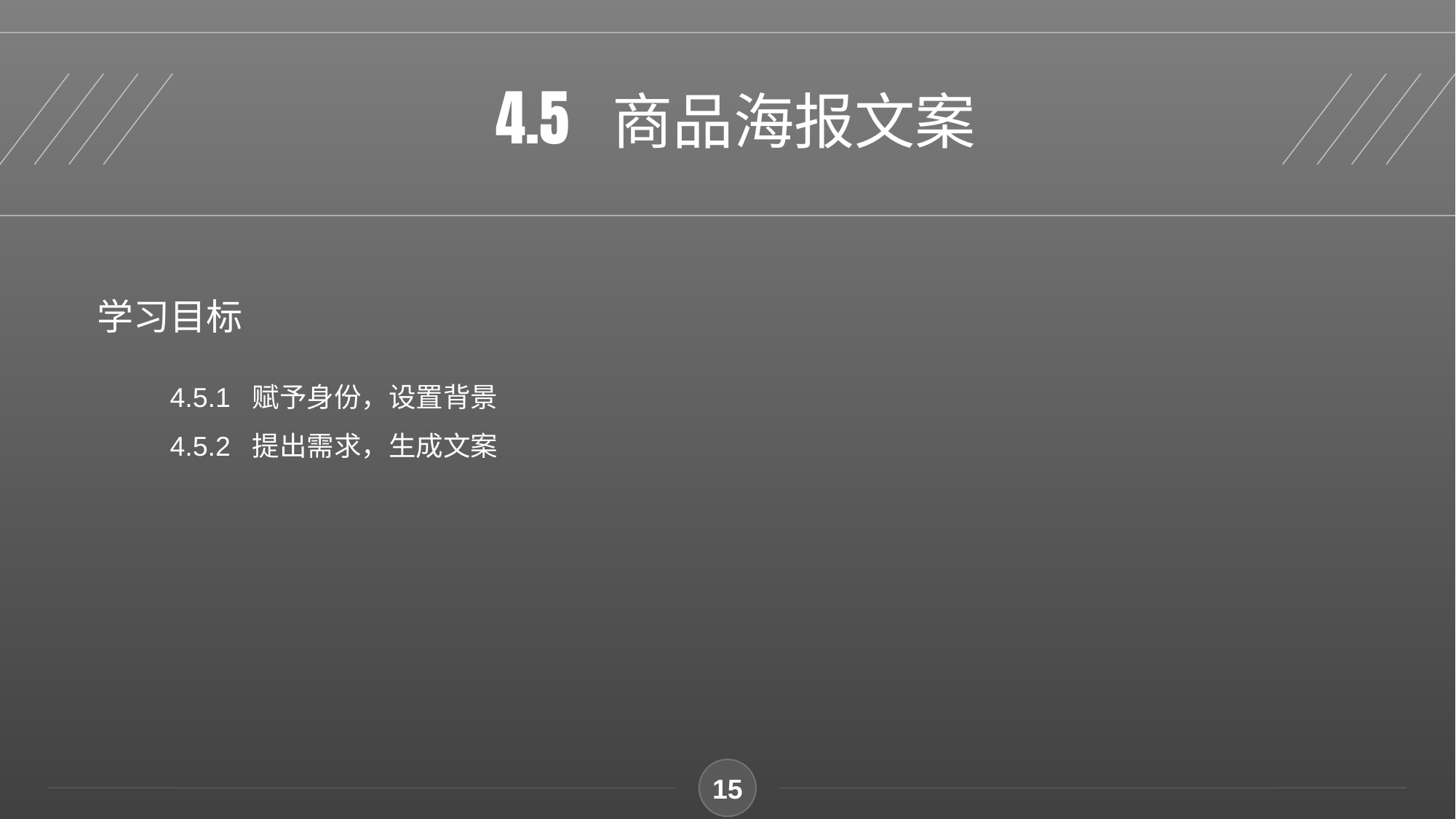

4.5  商品海报文案

学习目标
4.5.1  赋予身份，设置背景
4.5.2  提出需求，生成文案